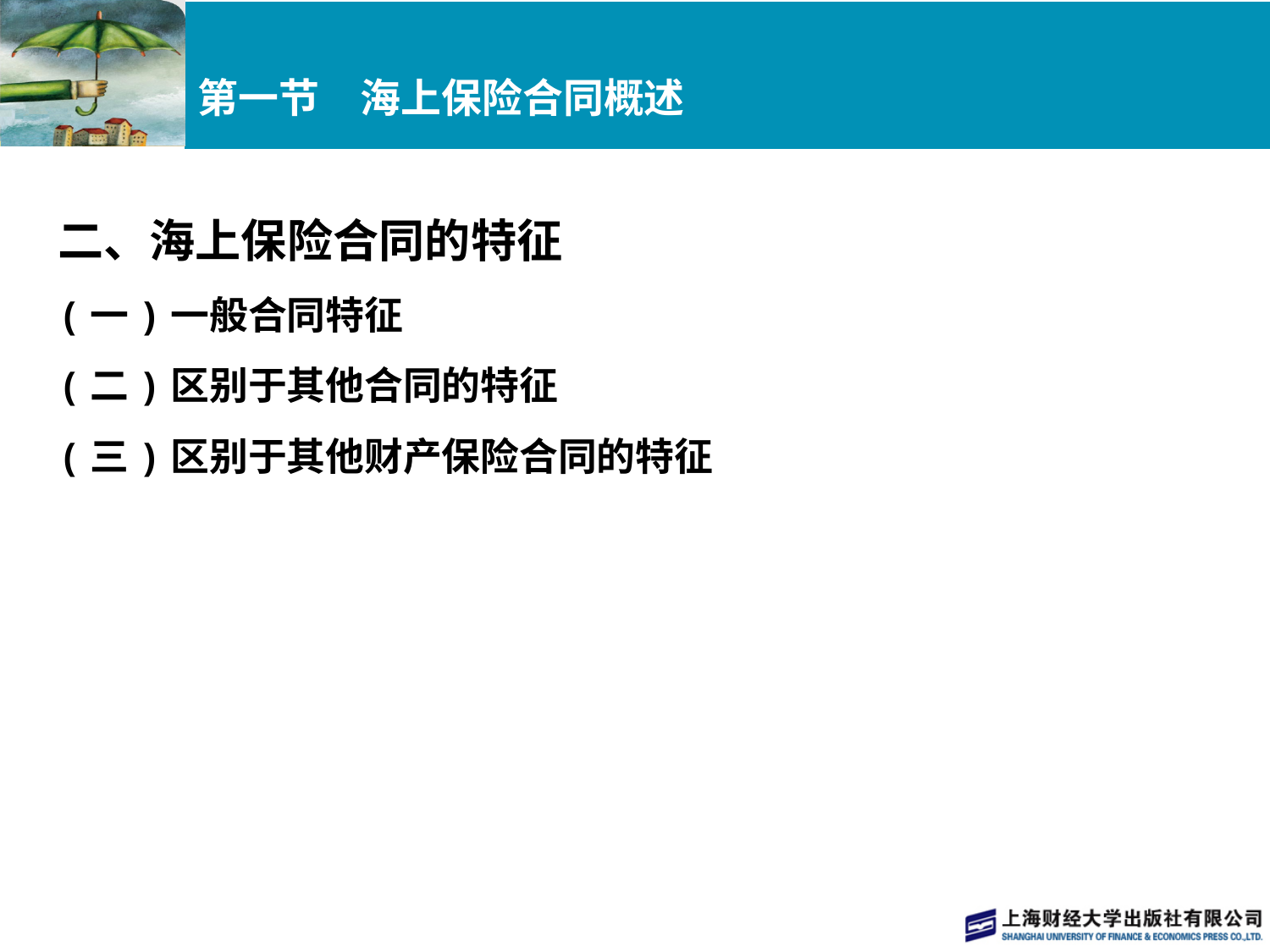

# 第一节　海上保险合同概述
二、海上保险合同的特征
(一)一般合同特征
(二)区别于其他合同的特征
(三)区别于其他财产保险合同的特征